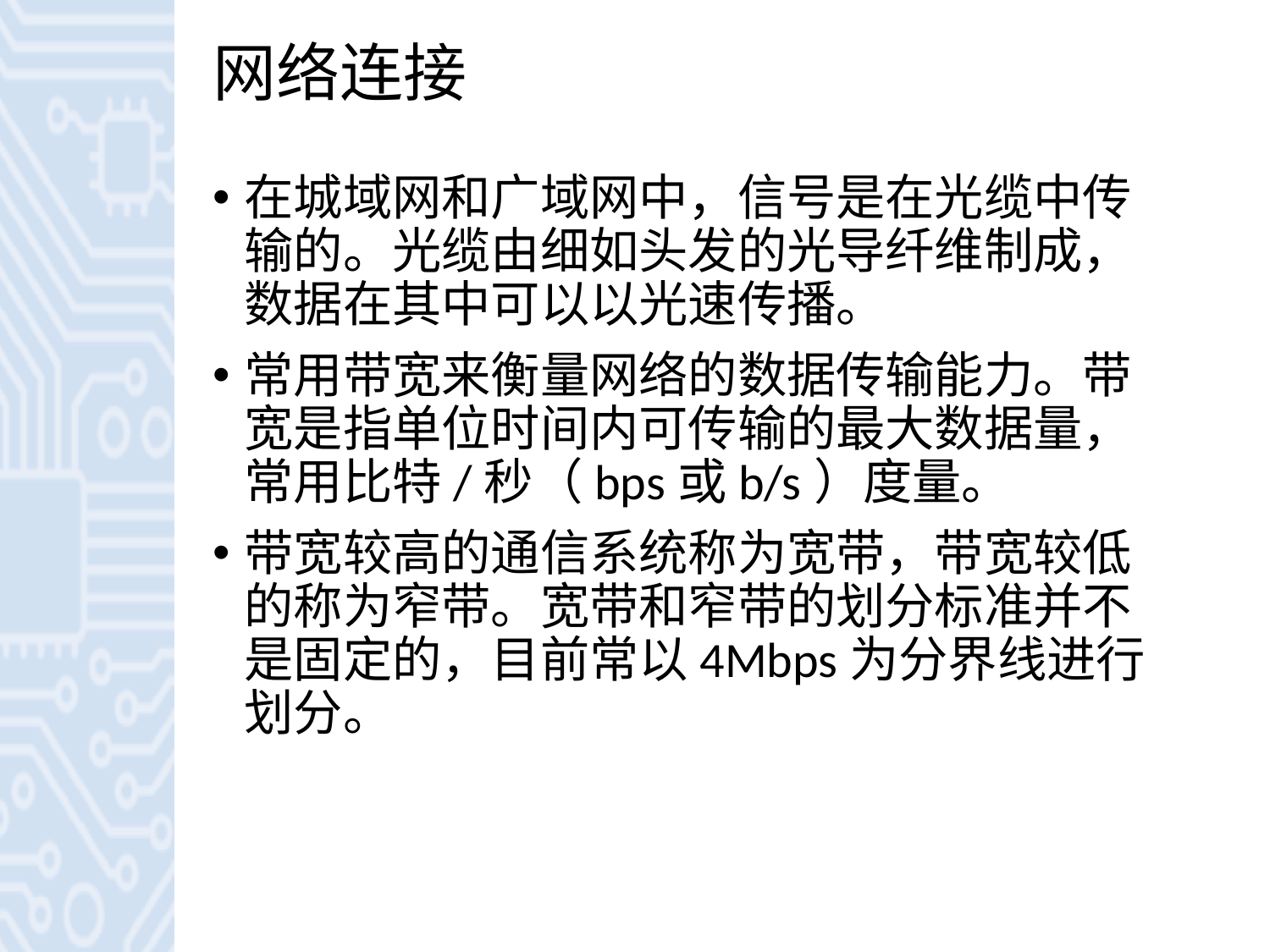

# 网络连接
在城域网和广域网中，信号是在光缆中传输的。光缆由细如头发的光导纤维制成，数据在其中可以以光速传播。
常用带宽来衡量网络的数据传输能力。带宽是指单位时间内可传输的最大数据量，常用比特/秒（bps或b/s）度量。
带宽较高的通信系统称为宽带，带宽较低的称为窄带。宽带和窄带的划分标准并不是固定的，目前常以4Mbps为分界线进行划分。